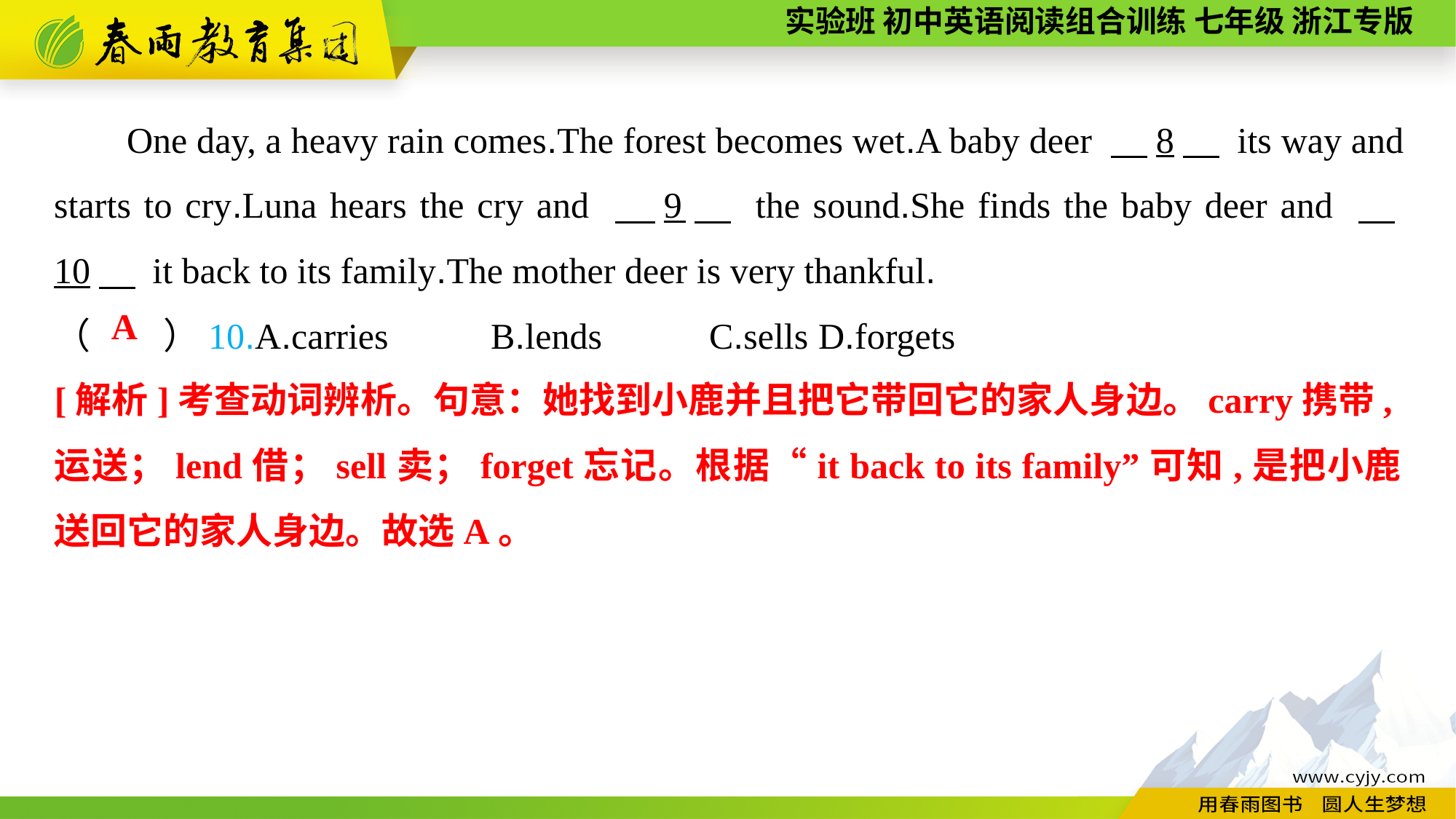

One day, a heavy rain comes.The forest becomes wet.A baby deer 　8　 its way and starts to cry.Luna hears the cry and 　9　 the sound.She finds the baby deer and 　10　 it back to its family.The mother deer is very thankful.
（　　）10.A.carries	B.lends	C.sells	D.forgets
A
[解析]考查动词辨析。句意：她找到小鹿并且把它带回它的家人身边。carry携带,运送；lend借；sell卖；forget忘记。根据“it back to its family”可知,是把小鹿送回它的家人身边。故选A。